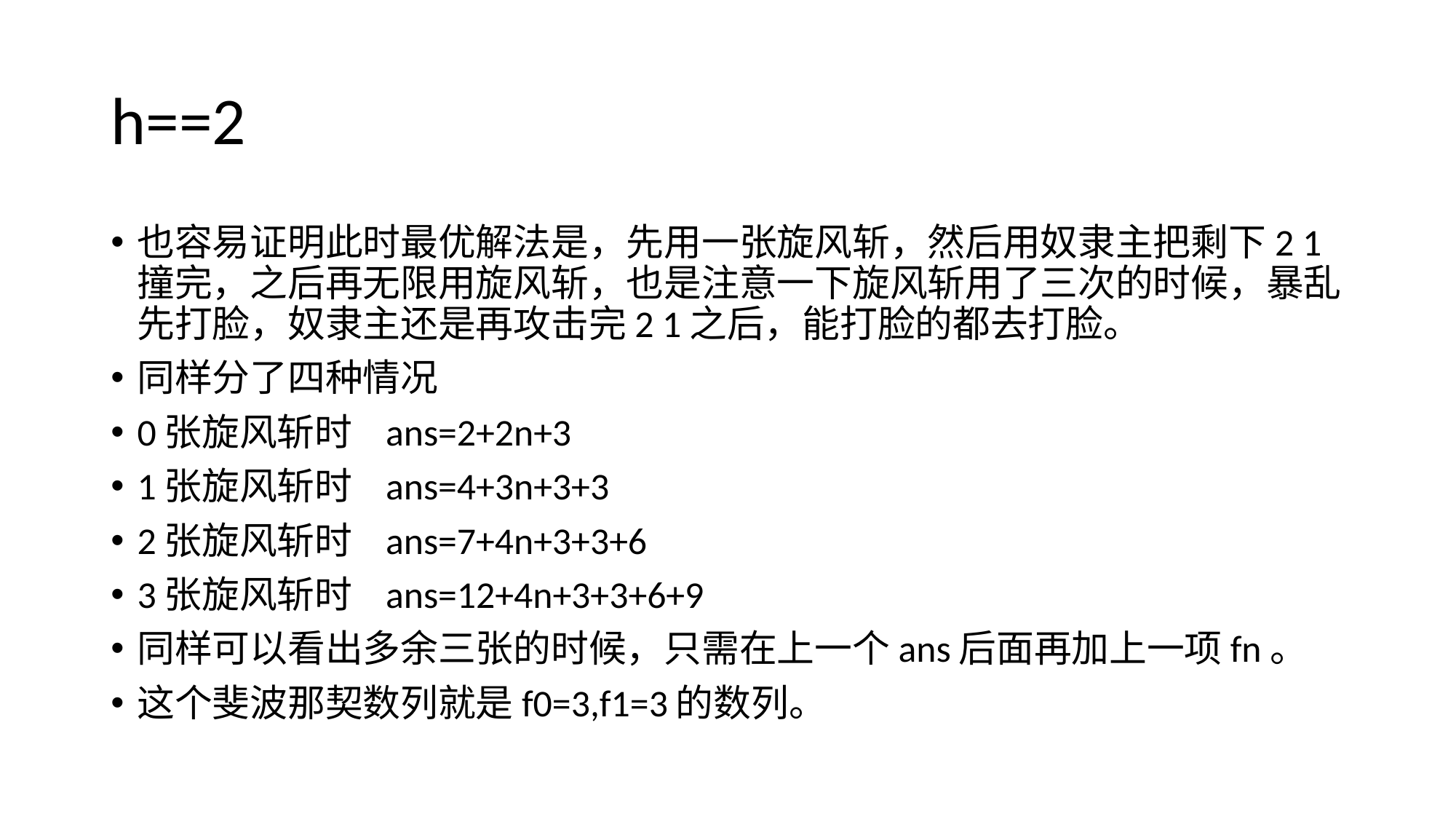

# h==2
也容易证明此时最优解法是，先用一张旋风斩，然后用奴隶主把剩下2 1撞完，之后再无限用旋风斩，也是注意一下旋风斩用了三次的时候，暴乱先打脸，奴隶主还是再攻击完2 1之后，能打脸的都去打脸。
同样分了四种情况
0张旋风斩时   ans=2+2n+3
1张旋风斩时   ans=4+3n+3+3
2张旋风斩时   ans=7+4n+3+3+6
3张旋风斩时   ans=12+4n+3+3+6+9
同样可以看出多余三张的时候，只需在上一个ans后面再加上一项fn。
这个斐波那契数列就是f0=3,f1=3的数列。